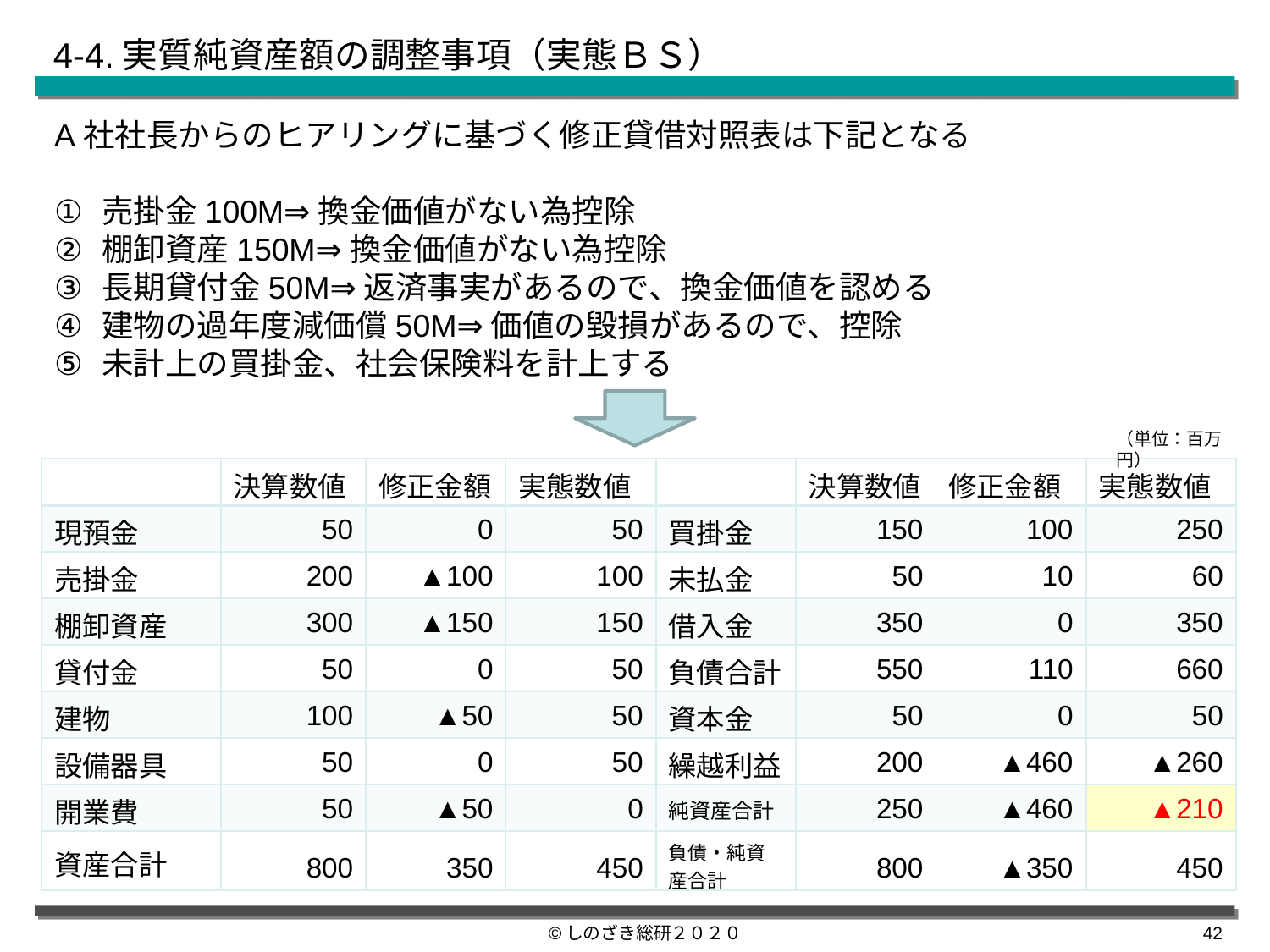

4-4.実質純資産額の調整事項（実態ＢＳ）
A社社長からのヒアリングに基づく修正貸借対照表は下記となる

売掛金100M⇒換金価値がない為控除
棚卸資産150M⇒換金価値がない為控除
長期貸付金50M⇒返済事実があるので、換金価値を認める
建物の過年度減価償50M⇒価値の毀損があるので、控除
未計上の買掛金、社会保険料を計上する

（単位：百万円）
|  | 決算数値 | 修正金額 | 実態数値 |  | 決算数値 | 修正金額 | 実態数値 |
| --- | --- | --- | --- | --- | --- | --- | --- |
| 現預金 | 50 | 0 | 50 | 買掛金 | 150 | 100 | 250 |
| 売掛金 | 200 | ▲100 | 100 | 未払金 | 50 | 10 | 60 |
| 棚卸資産 | 300 | ▲150 | 150 | 借入金 | 350 | 0 | 350 |
| 貸付金 | 50 | 0 | 50 | 負債合計 | 550 | 110 | 660 |
| 建物 | 100 | ▲50 | 50 | 資本金 | 50 | 0 | 50 |
| 設備器具 | 50 | 0 | 50 | 繰越利益 | 200 | ▲460 | ▲260 |
| 開業費 | 50 | ▲50 | 0 | 純資産合計 | 250 | ▲460 | ▲210 |
| 資産合計 | 800 | 350 | 450 | 負債・純資産合計 | 800 | ▲350 | 450 |
©しのざき総研２０２０
42